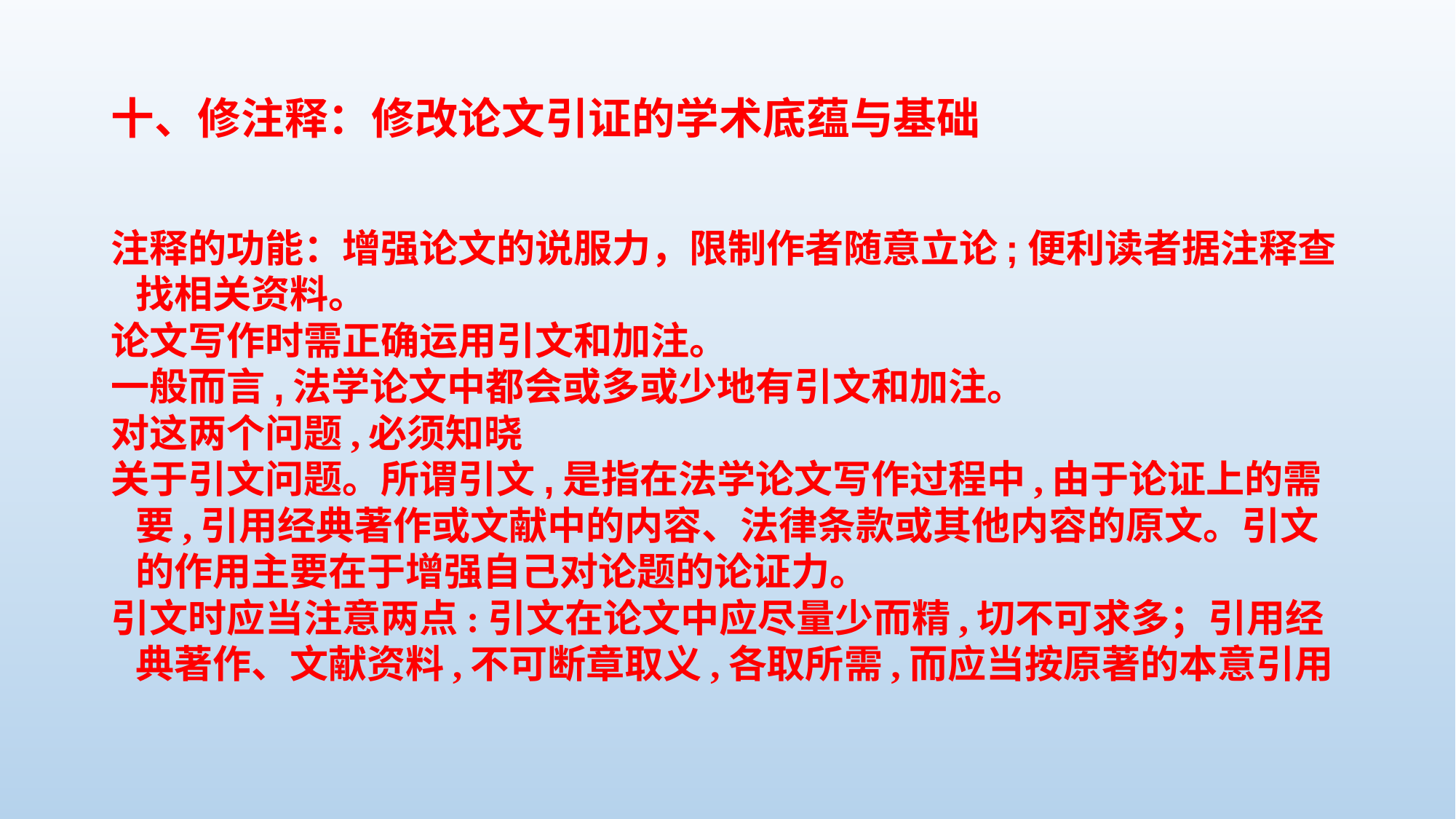

# 十、修注释：修改论文引证的学术底蕴与基础
注释的功能：增强论文的说服力，限制作者随意立论;便利读者据注释查找相关资料。
论文写作时需正确运用引文和加注。
一般而言,法学论文中都会或多或少地有引文和加注。
对这两个问题,必须知晓
关于引文问题。所谓引文,是指在法学论文写作过程中,由于论证上的需要,引用经典著作或文献中的内容、法律条款或其他内容的原文。引文的作用主要在于增强自己对论题的论证力。
引文时应当注意两点:引文在论文中应尽量少而精,切不可求多；引用经典著作、文献资料,不可断章取义,各取所需,而应当按原著的本意引用